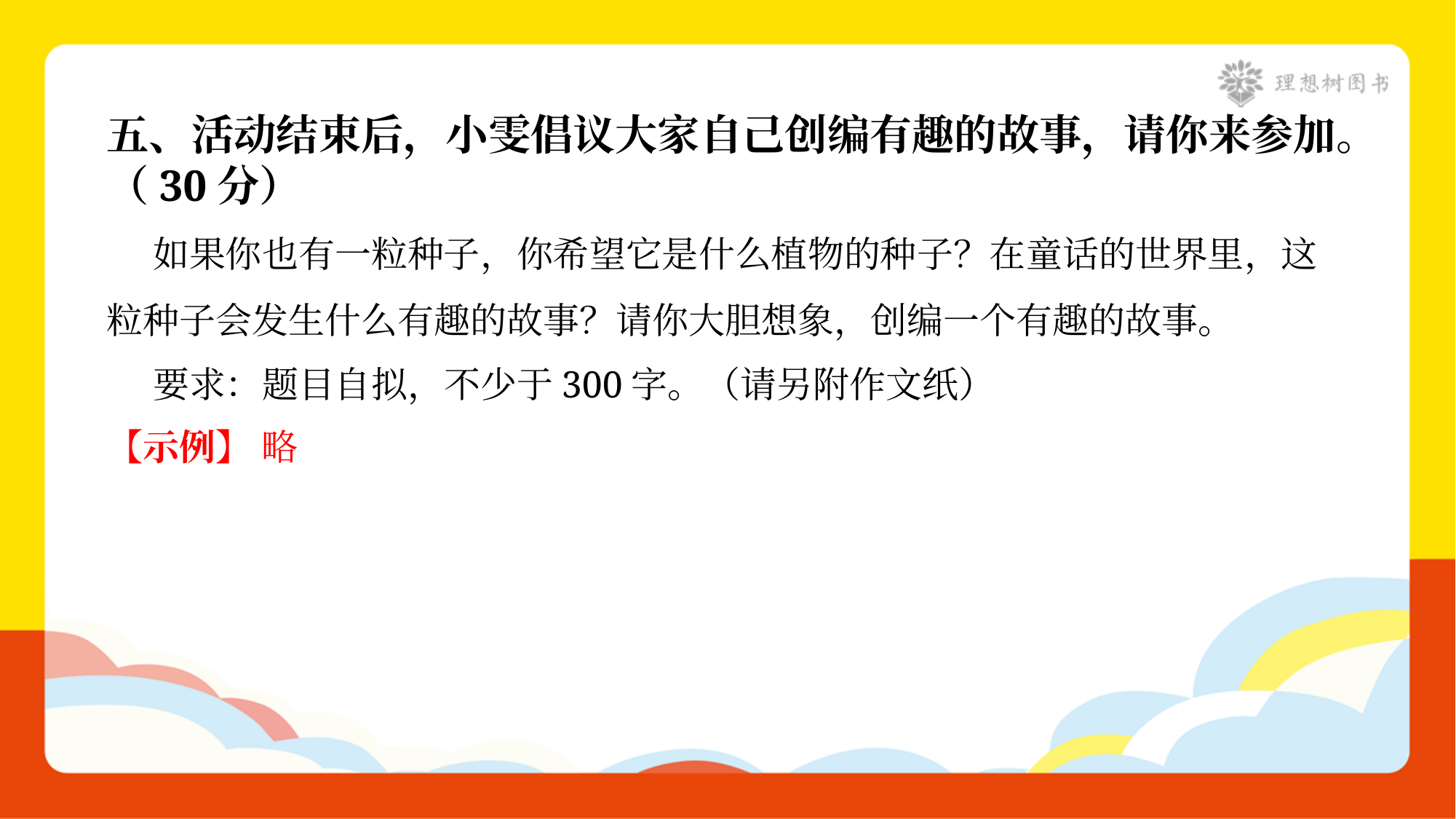

五、活动结束后，小雯倡议大家自己创编有趣的故事，请你来参加。
（30分）
    如果你也有一粒种子，你希望它是什么植物的种子？在童话的世界里，这
粒种子会发生什么有趣的故事？请你大胆想象，创编一个有趣的故事。
    要求：题目自拟，不少于300字。（请另附作文纸）
【示例】 略